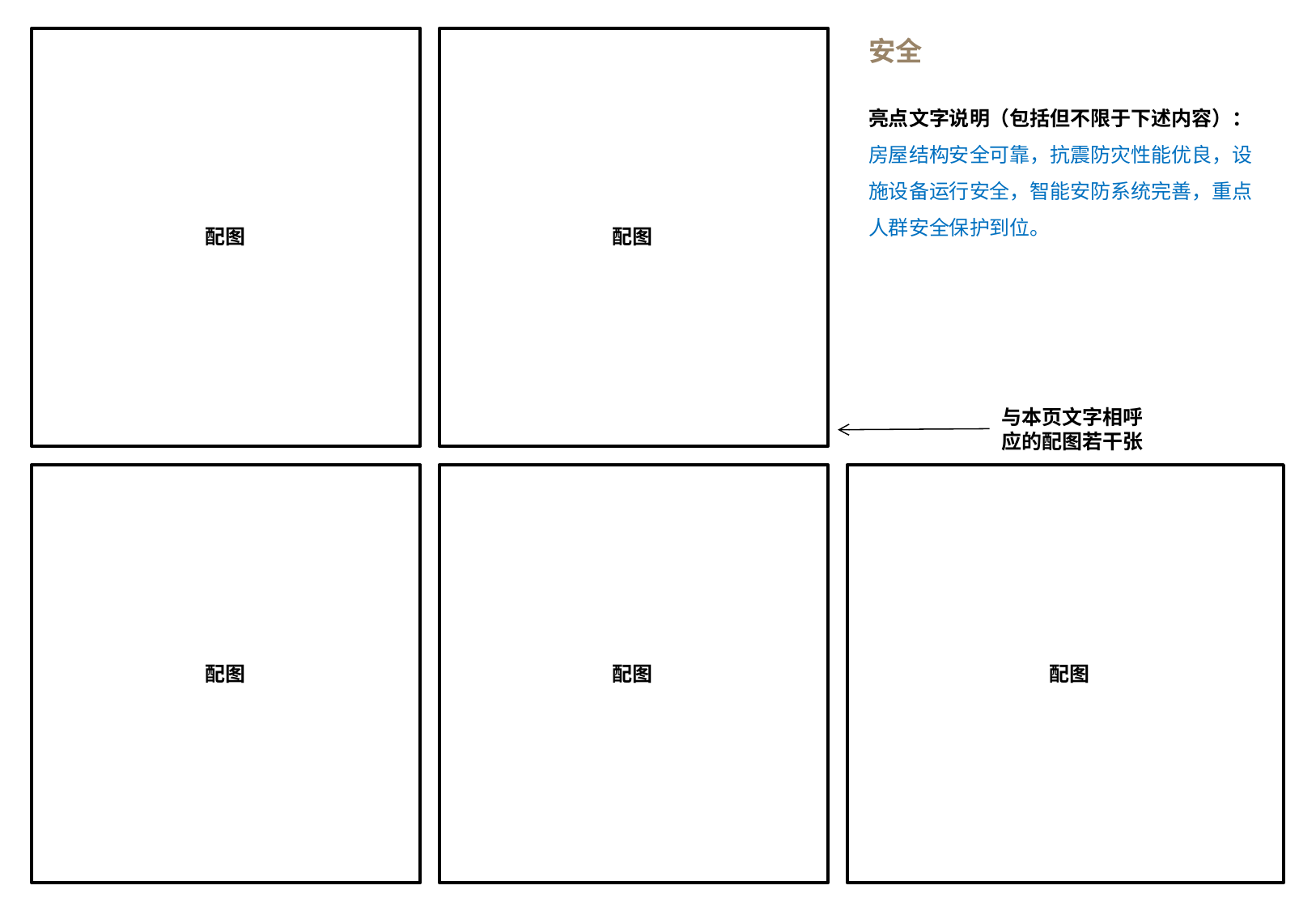

安全

亮点文字说明（包括但不限于下述内容）：
房屋结构安全可靠，抗震防灾性能优良，设施设备运行安全，智能安防系统完善，重点人群安全保护到位。
配图
配图
与本页文字相呼应的配图若干张

配图
配图
配图